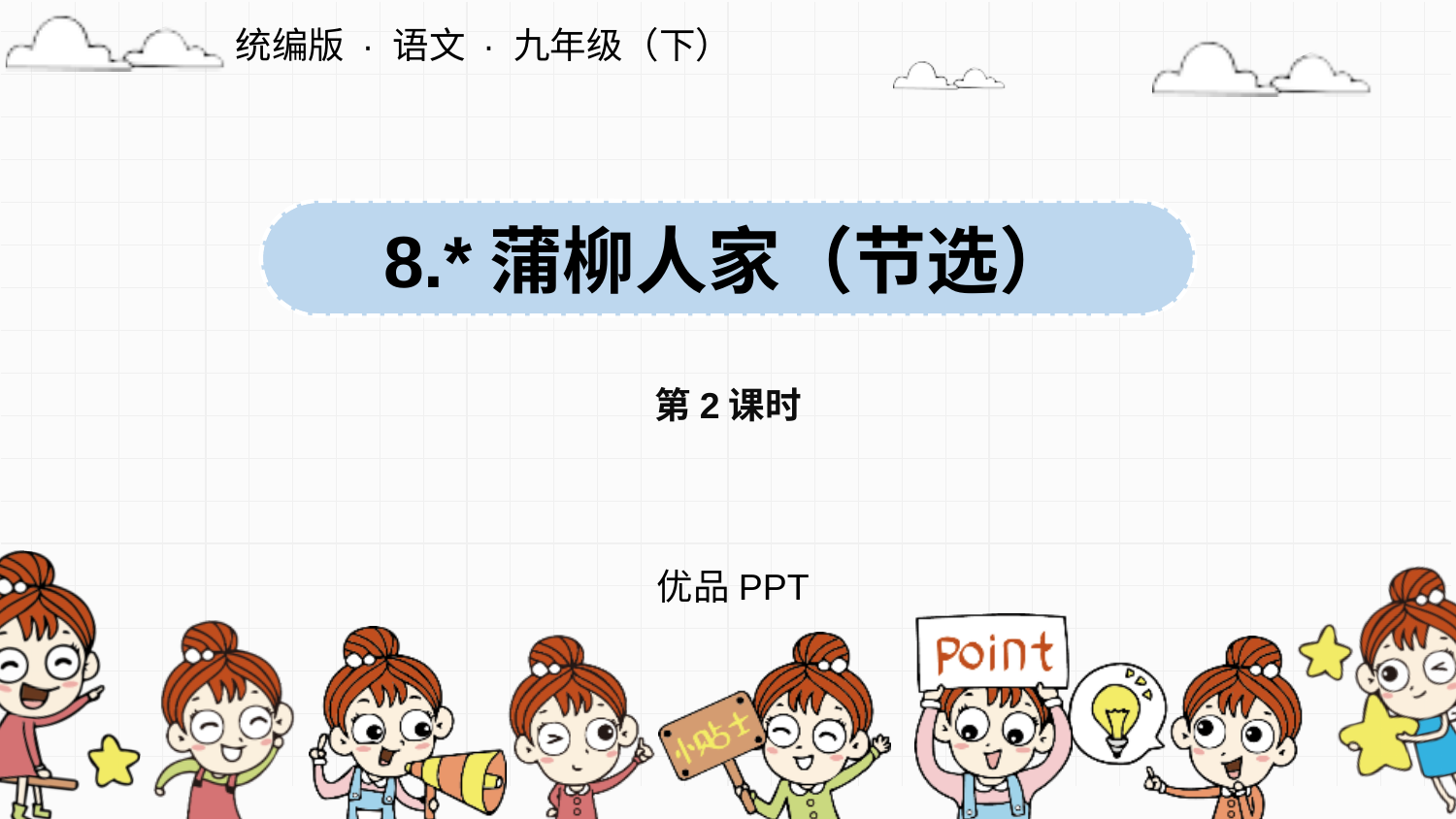

统编版 · 语文 · 九年级（下）
8.*蒲柳人家（节选）
第2课时
优品PPT